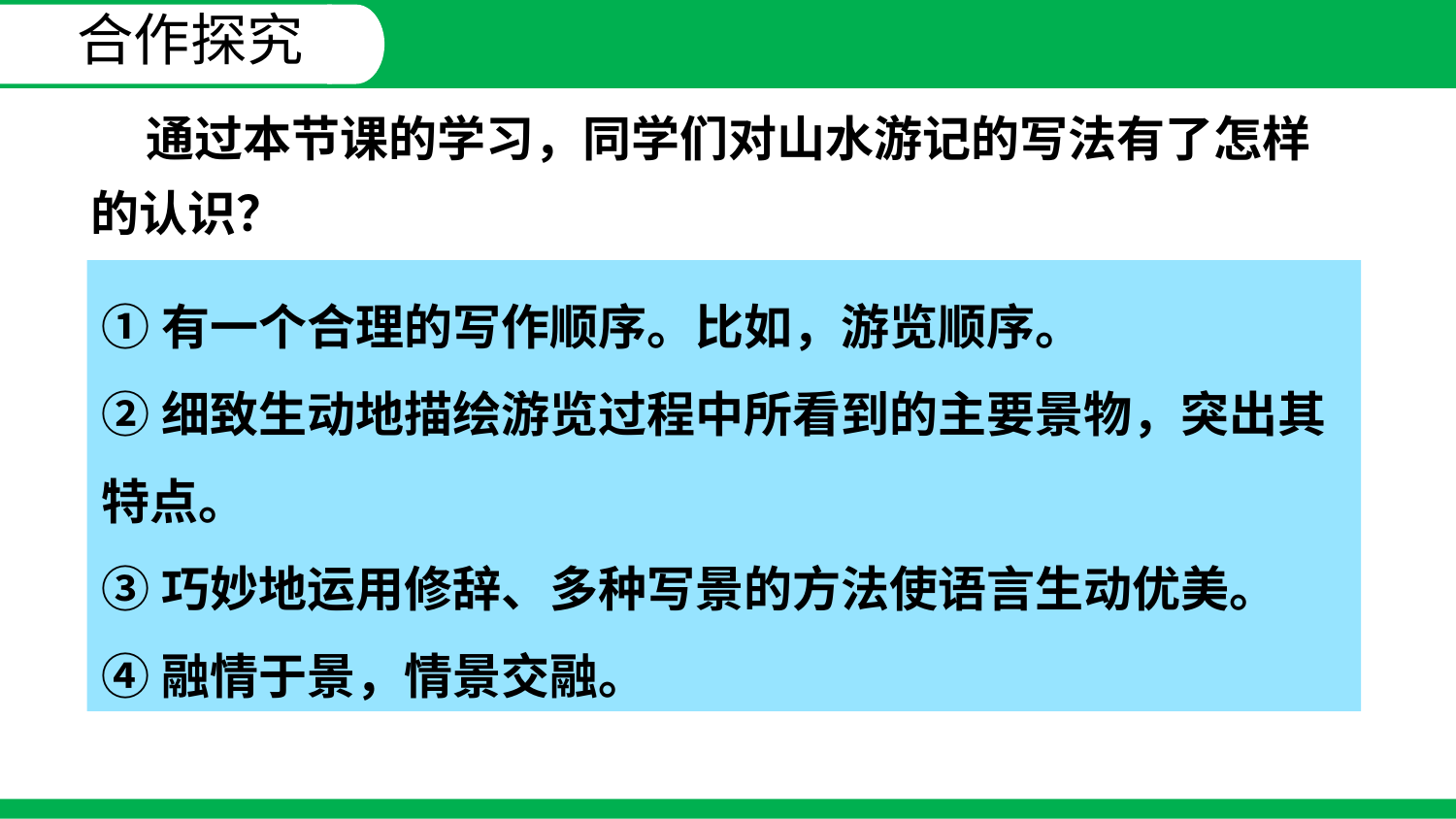

合作探究
    通过本节课的学习，同学们对山水游记的写法有了怎样的认识？
①有一个合理的写作顺序。比如，游览顺序。
②细致生动地描绘游览过程中所看到的主要景物，突出其特点。
③巧妙地运用修辞、多种写景的方法使语言生动优美。
④融情于景，情景交融。